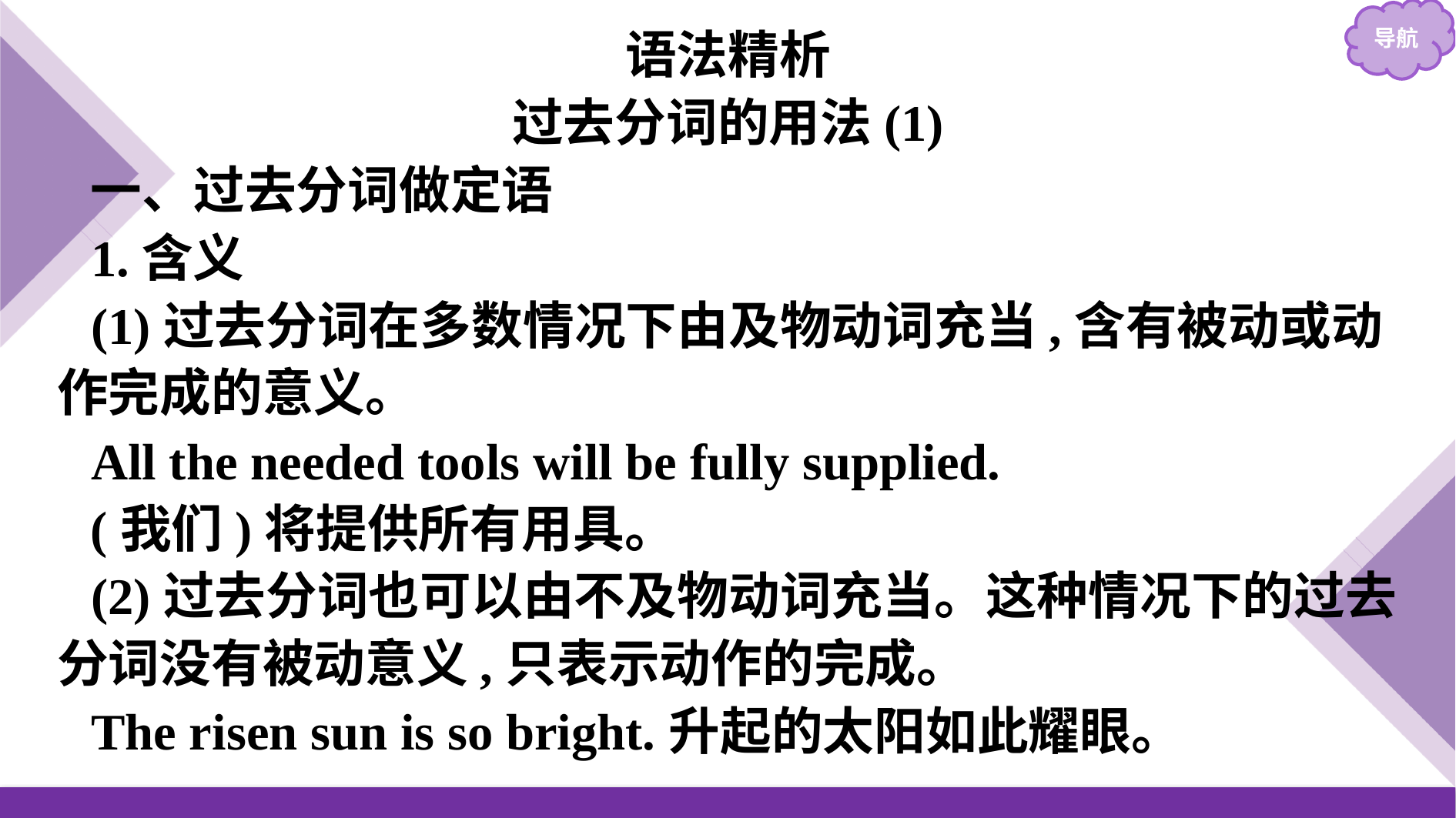

语法精析
过去分词的用法(1)
一、过去分词做定语
1.含义
(1)过去分词在多数情况下由及物动词充当,含有被动或动作完成的意义。
All the needed tools will be fully supplied.
(我们)将提供所有用具。
(2)过去分词也可以由不及物动词充当。这种情况下的过去分词没有被动意义,只表示动作的完成。
The risen sun is so bright.升起的太阳如此耀眼。